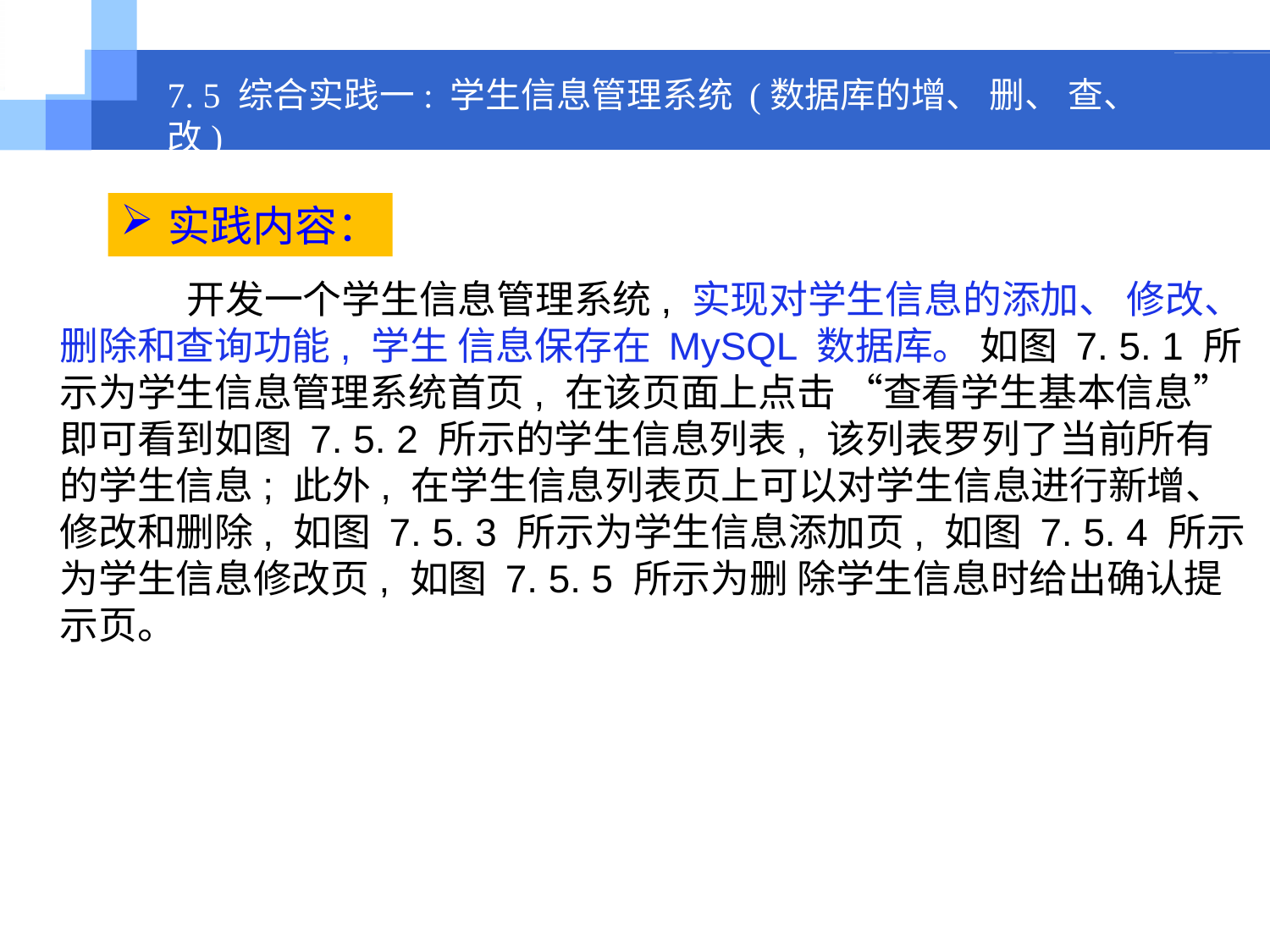

7. 5 综合实践一: 学生信息管理系统 (数据库的增、 删、 查、 改)

实践内容：
	开发一个学生信息管理系统, 实现对学生信息的添加、 修改、 删除和查询功能, 学生 信息保存在 MySQL 数据库。 如图 7. 5. 1 所示为学生信息管理系统首页, 在该页面上点击 “查看学生基本信息” 即可看到如图 7. 5. 2 所示的学生信息列表, 该列表罗列了当前所有 的学生信息; 此外, 在学生信息列表页上可以对学生信息进行新增、 修改和删除, 如图 7. 5. 3 所示为学生信息添加页, 如图 7. 5. 4 所示为学生信息修改页, 如图 7. 5. 5 所示为删 除学生信息时给出确认提示页。